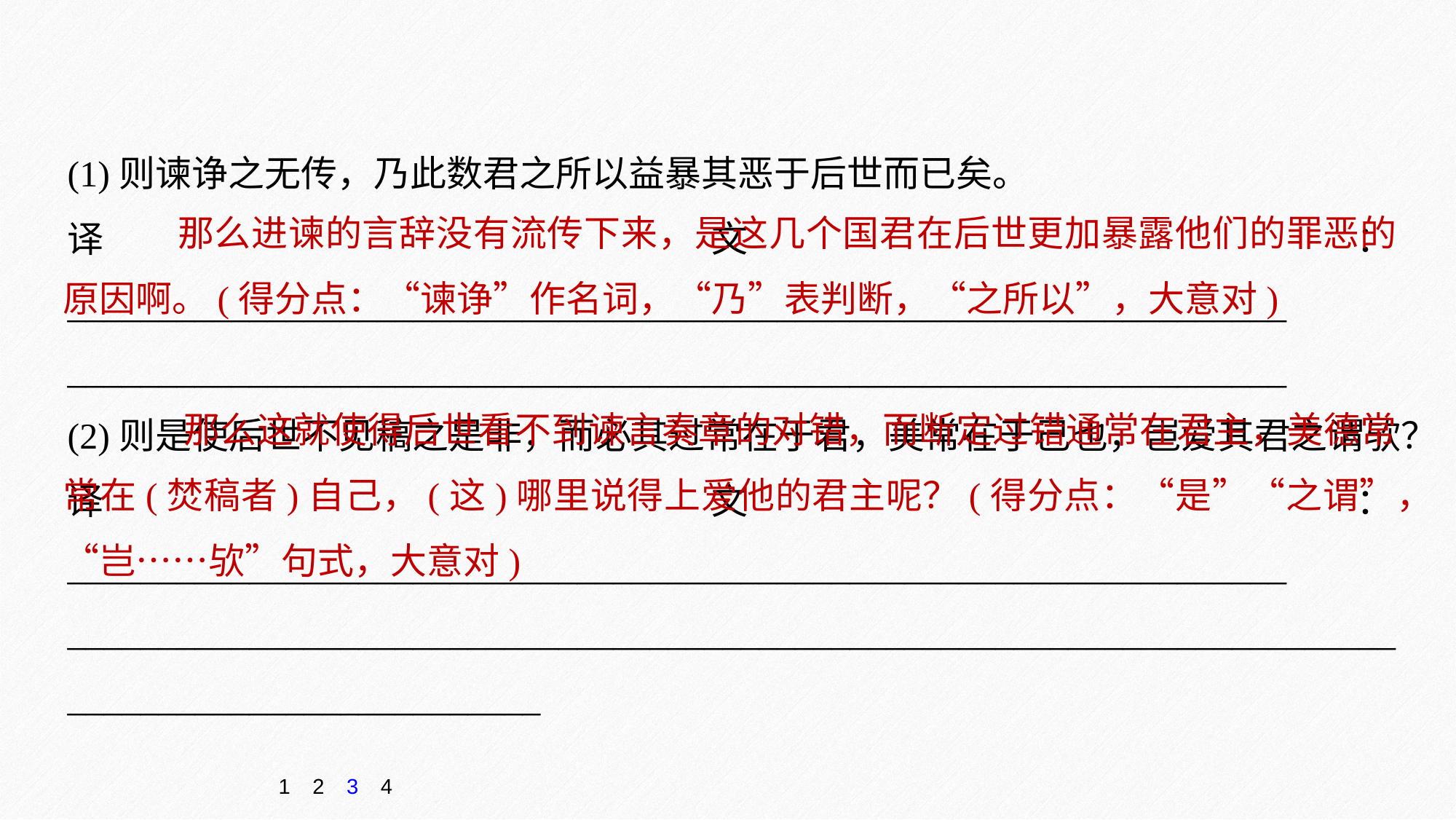

(1)则谏诤之无传，乃此数君之所以益暴其恶于后世而已矣。
译文：___________________________________________________________________
___________________________________________________________________
(2)则是使后世不见稿之是非，而必其过常在于君，美常在于己也，岂爱其君之谓欤？
译文：___________________________________________________________________
___________________________________________________________________________________________________
            那么进谏的言辞没有流传下来，是这几个国君在后世更加暴露他们的罪恶的原因啊。(得分点：“谏诤”作名词，“乃”表判断，“之所以”，大意对)

             那么这就使得后世看不到谏言奏章的对错，而断定过错通常在君主，美德常常在(焚稿者)自己，(这)哪里说得上爱他的君主呢？(得分点：“是”“之谓”，“岂……欤”句式，大意对)
1
2
3
4